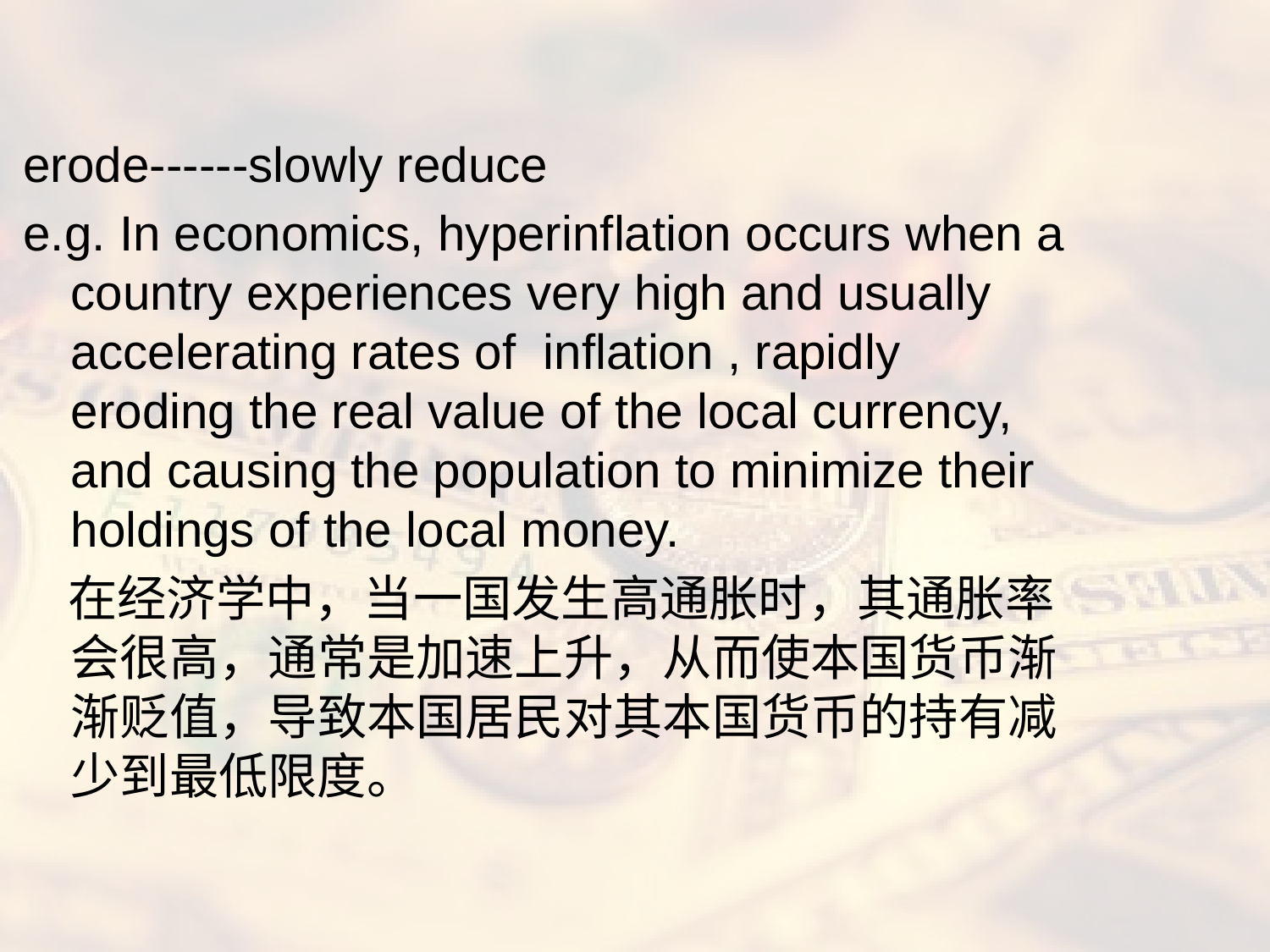

#
erode------slowly reduce
e.g. In economics, hyperinflation occurs when a country experiences very high and usually accelerating rates of  inflation , rapidly eroding the real value of the local currency, and causing the population to minimize their holdings of the local money.
   在经济学中，当一国发生高通胀时，其通胀率会很高，通常是加速上升，从而使本国货币渐渐贬值，导致本国居民对其本国货币的持有减少到最低限度。